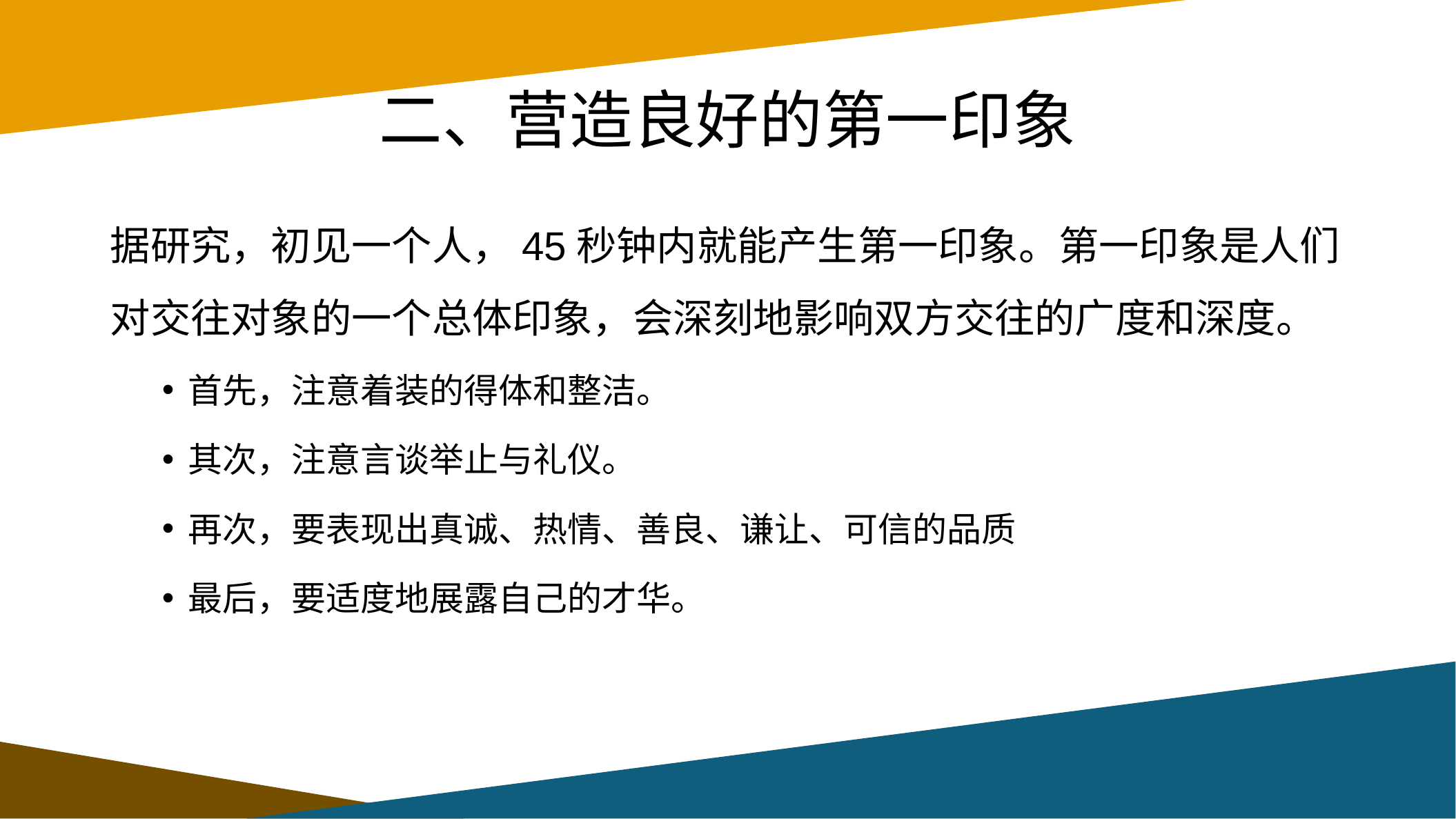

# 二、营造良好的第一印象
据研究，初见一个人，45秒钟内就能产生第一印象。第一印象是人们对交往对象的一个总体印象，会深刻地影响双方交往的广度和深度。
首先，注意着装的得体和整洁。
其次，注意言谈举止与礼仪。
再次，要表现出真诚、热情、善良、谦让、可信的品质
最后，要适度地展露自己的才华。